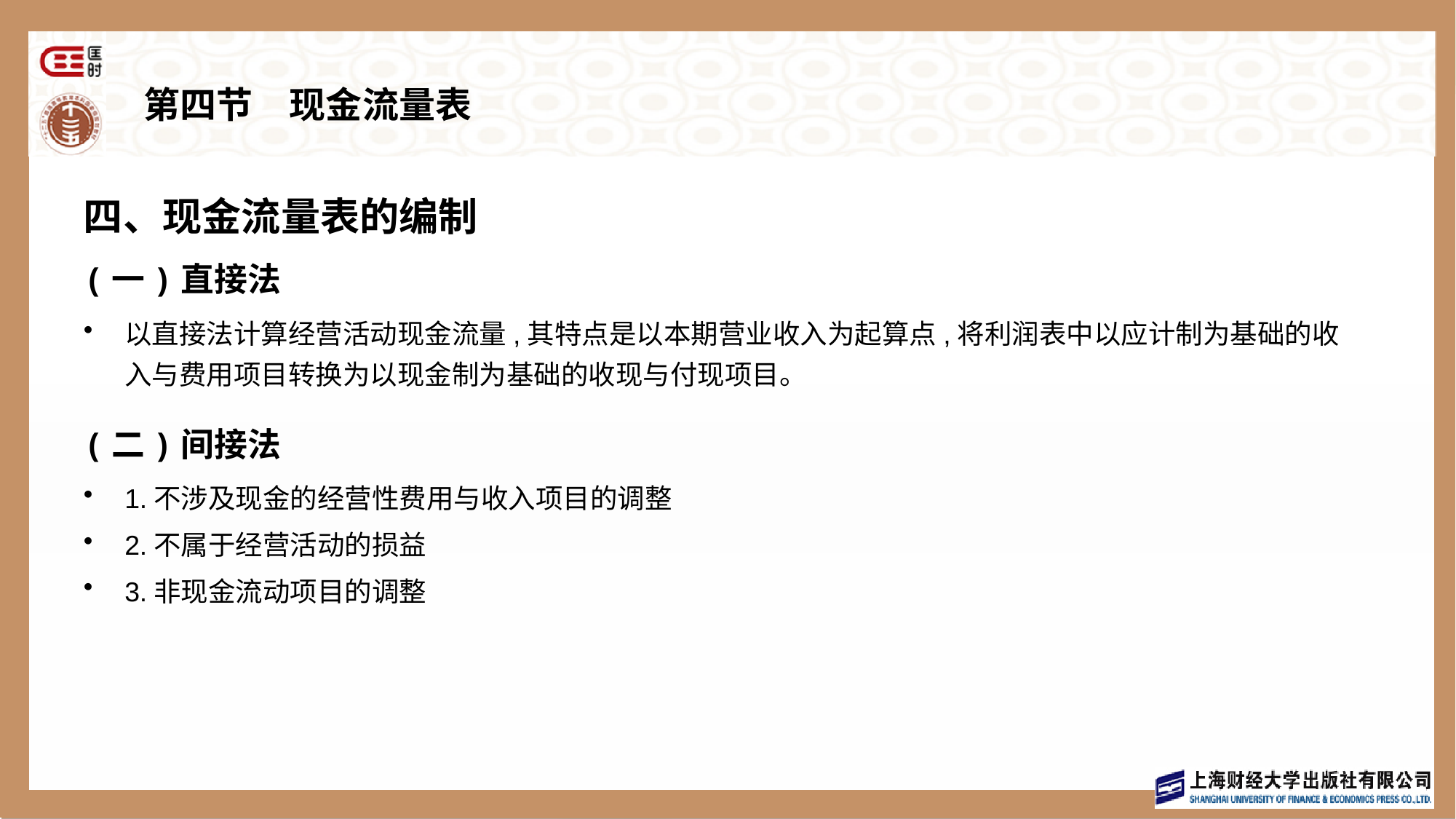

# 第四节　现金流量表
四、现金流量表的编制
(一)直接法
以直接法计算经营活动现金流量,其特点是以本期营业收入为起算点,将利润表中以应计制为基础的收入与费用项目转换为以现金制为基础的收现与付现项目。
(二)间接法
1.不涉及现金的经营性费用与收入项目的调整
2.不属于经营活动的损益
3.非现金流动项目的调整